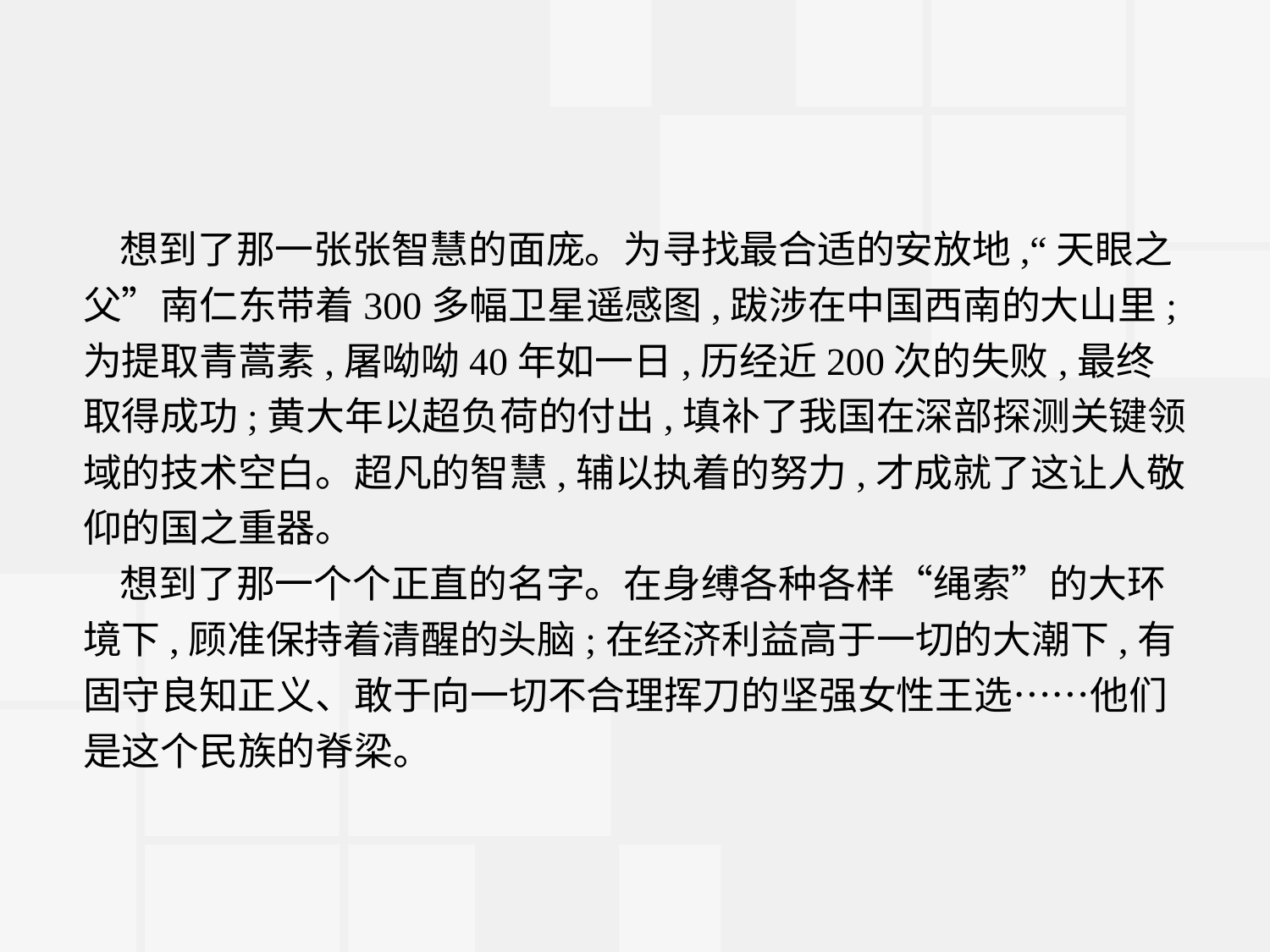

想到了那一张张智慧的面庞。为寻找最合适的安放地,“天眼之父”南仁东带着300多幅卫星遥感图,跋涉在中国西南的大山里;为提取青蒿素,屠呦呦40年如一日,历经近200次的失败,最终取得成功;黄大年以超负荷的付出,填补了我国在深部探测关键领域的技术空白。超凡的智慧,辅以执着的努力,才成就了这让人敬仰的国之重器。
想到了那一个个正直的名字。在身缚各种各样“绳索”的大环境下,顾准保持着清醒的头脑;在经济利益高于一切的大潮下,有固守良知正义、敢于向一切不合理挥刀的坚强女性王选……他们是这个民族的脊梁。